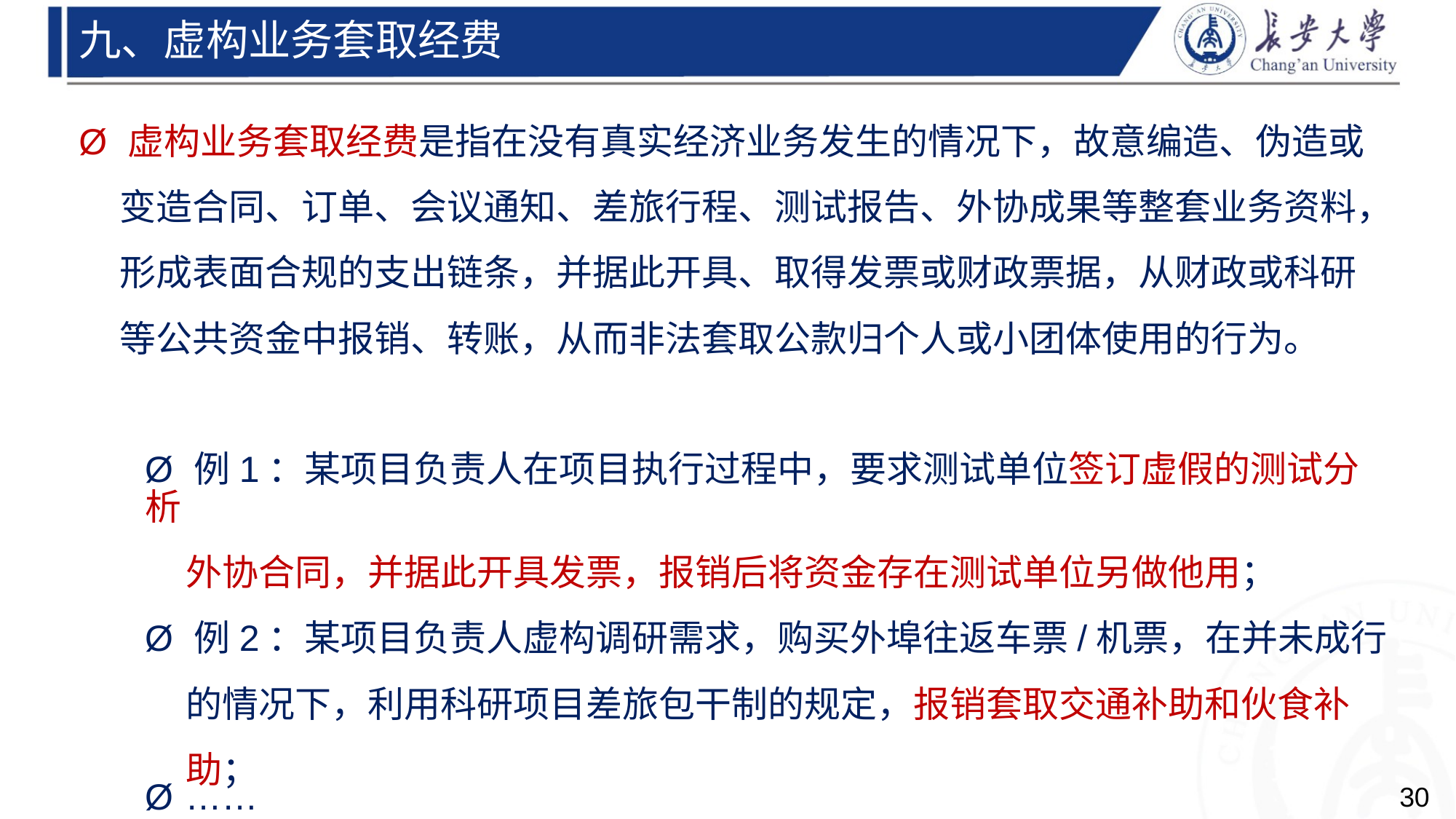

九、虚构业务套取经费
Ø 虚构业务套取经费是指在没有真实经济业务发生的情况下，故意编造、伪造或
变造合同、订单、会议通知、差旅行程、测试报告、外协成果等整套业务资料，
形成表面合规的支出链条，并据此开具、取得发票或财政票据，从财政或科研
等公共资金中报销、转账，从而非法套取公款归个人或小团体使用的行为。
Ø 例1：某项目负责人在项目执行过程中，要求测试单位签订虚假的测试分析
外协合同，并据此开具发票，报销后将资金存在测试单位另做他用；
Ø 例2：某项目负责人虚构调研需求，购买外埠往返车票/机票，在并未成行
的情况下，利用科研项目差旅包干制的规定，报销套取交通补助和伙食补
助；
Ø ……
30